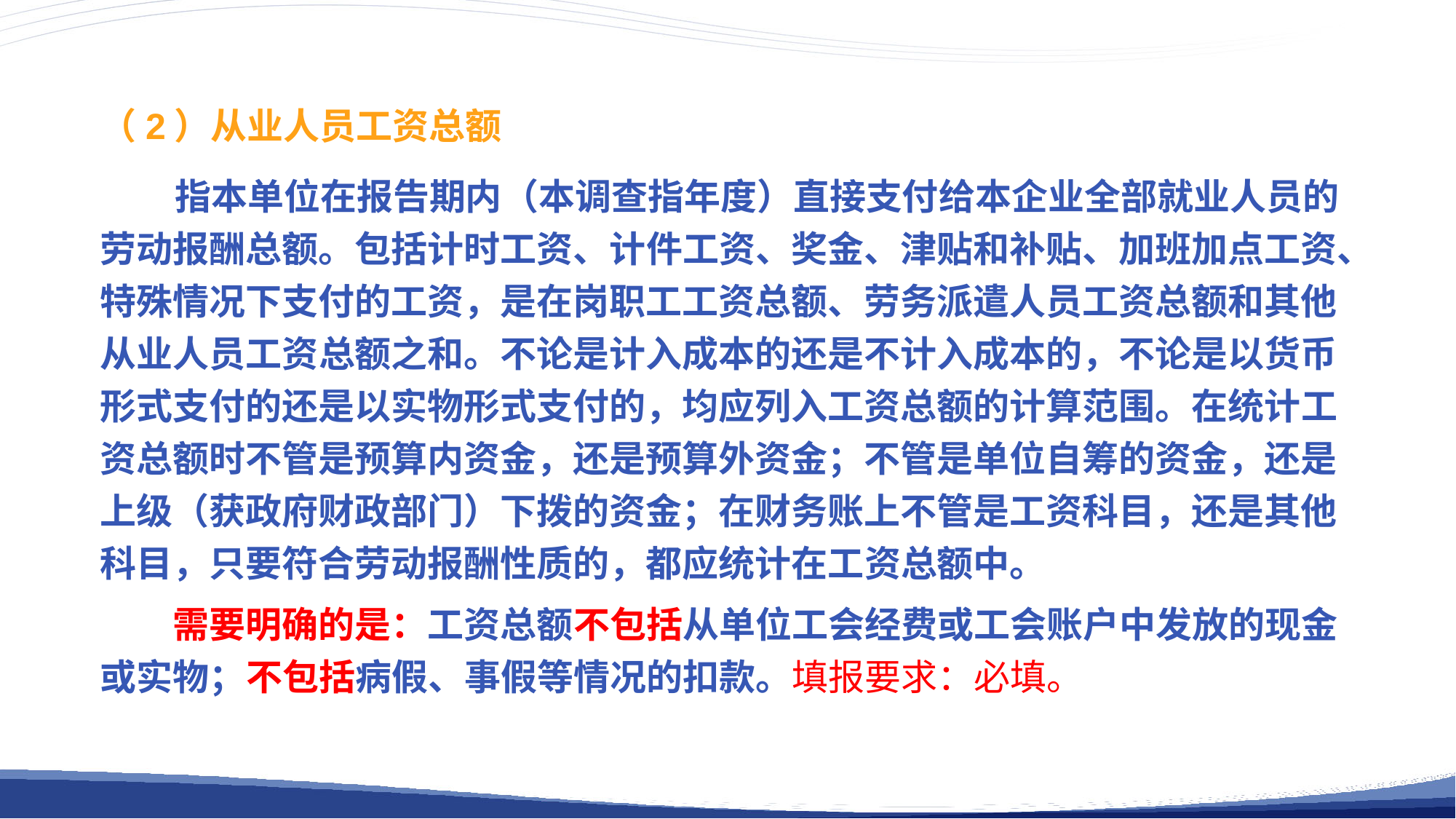

（2）从业人员工资总额
        指本单位在报告期内（本调查指年度）直接支付给本企业全部就业人员的劳动报酬总额。包括计时工资、计件工资、奖金、津贴和补贴、加班加点工资、特殊情况下支付的工资，是在岗职工工资总额、劳务派遣人员工资总额和其他从业人员工资总额之和。不论是计入成本的还是不计入成本的，不论是以货币形式支付的还是以实物形式支付的，均应列入工资总额的计算范围。在统计工资总额时不管是预算内资金，还是预算外资金；不管是单位自筹的资金，还是上级（获政府财政部门）下拨的资金；在财务账上不管是工资科目，还是其他科目，只要符合劳动报酬性质的，都应统计在工资总额中。
需要明确的是：工资总额不包括从单位工会经费或工会账户中发放的现金或实物；不包括病假、事假等情况的扣款。填报要求：必填。